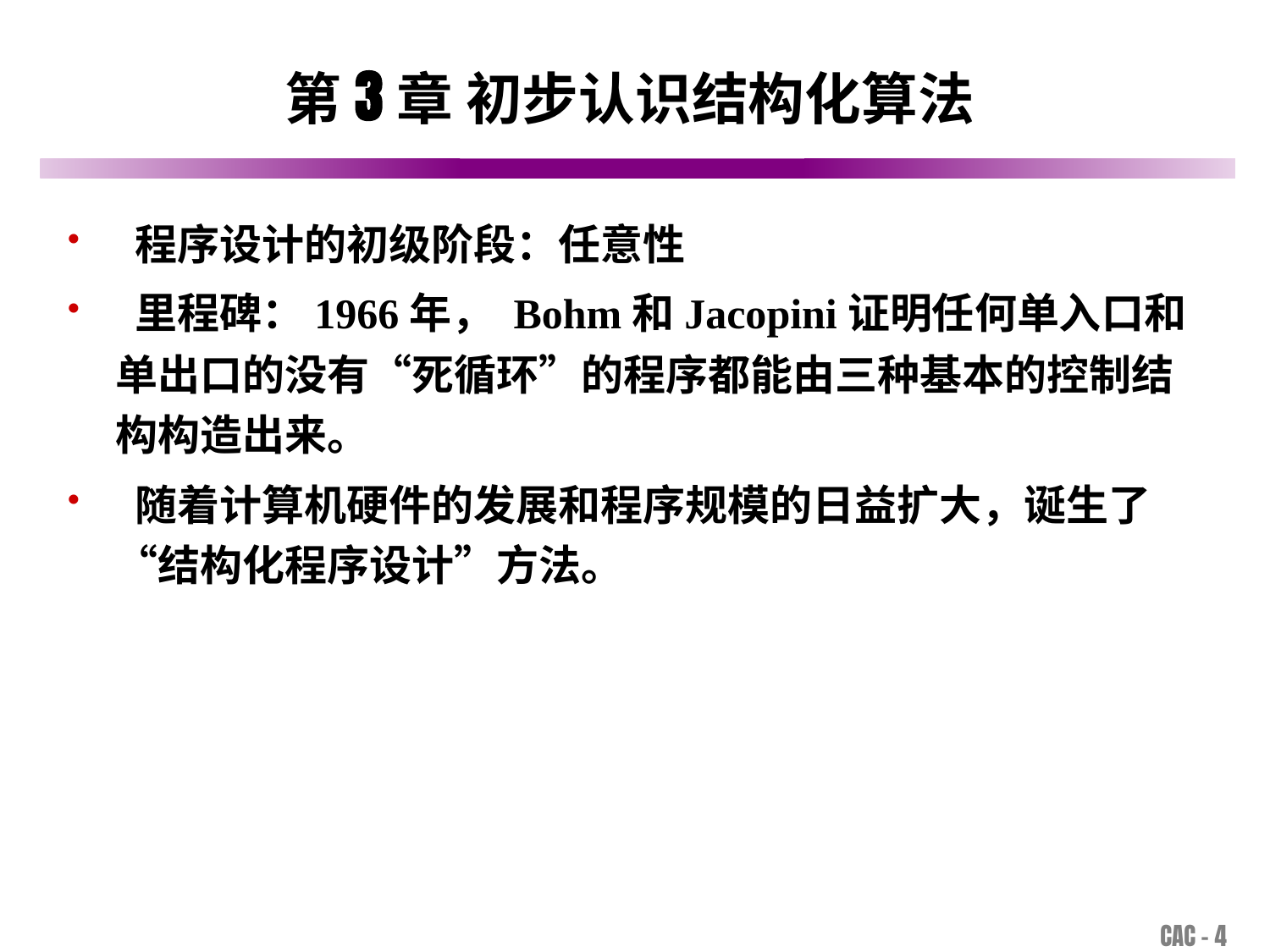

# 第3章 初步认识结构化算法
 程序设计的初级阶段：任意性
 里程碑：1966年， Bohm和Jacopini证明任何单入口和单出口的没有“死循环”的程序都能由三种基本的控制结构构造出来。
 随着计算机硬件的发展和程序规模的日益扩大，诞生了“结构化程序设计”方法。
4